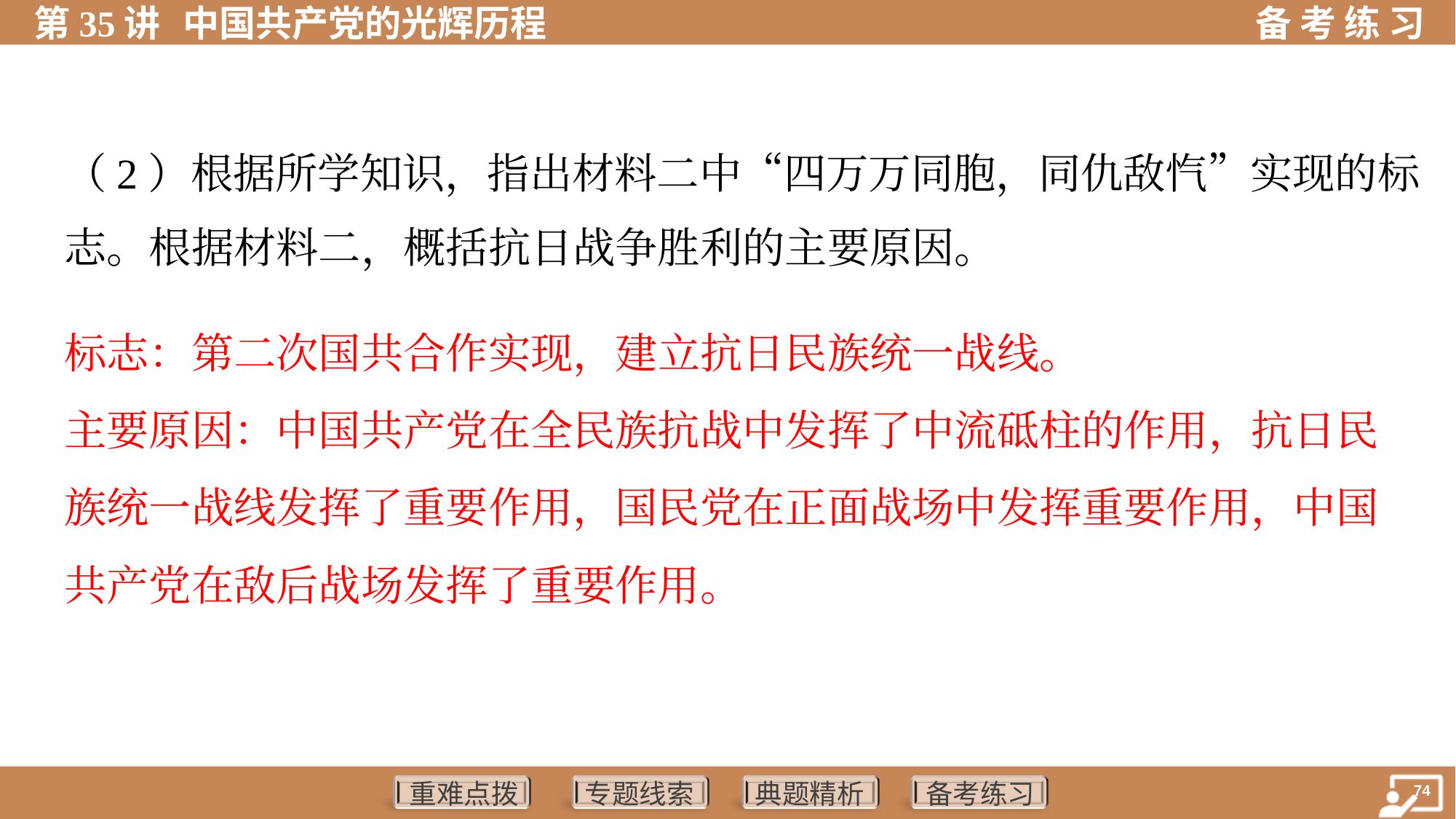

（2）根据所学知识，指出材料二中“四万万同胞，同仇敌忾”实现的标
志。根据材料二，概括抗日战争胜利的主要原因。
标志：第二次国共合作实现，建立抗日民族统一战线。
主要原因：中国共产党在全民族抗战中发挥了中流砥柱的作用，抗日民
族统一战线发挥了重要作用，国民党在正面战场中发挥重要作用，中国
共产党在敌后战场发挥了重要作用。